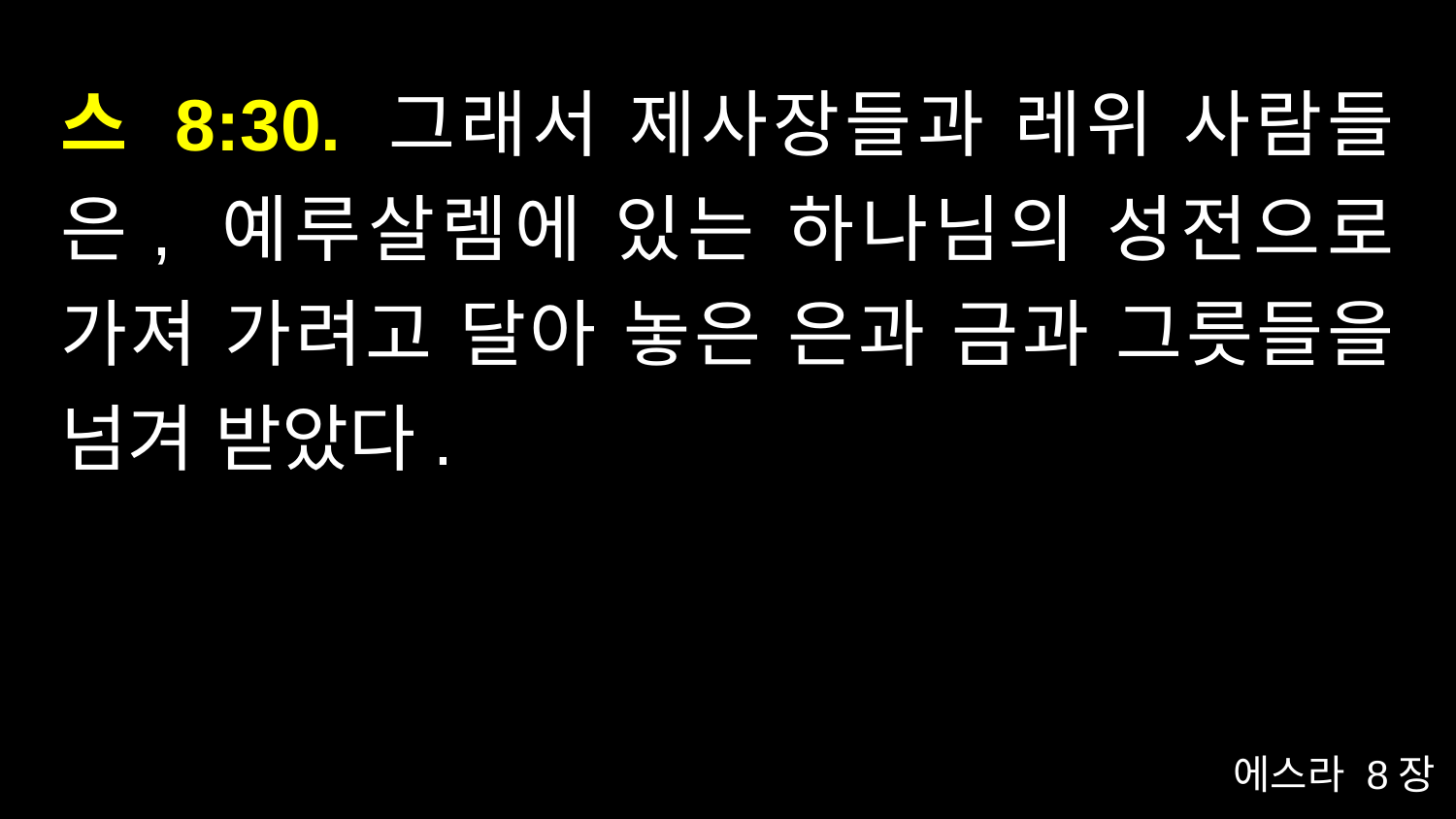

# 스 8:30. 그래서 제사장들과 레위 사람들은, 예루살렘에 있는 하나님의 성전으로 가져 가려고 달아 놓은 은과 금과 그릇들을 넘겨 받았다.
에스라 8장